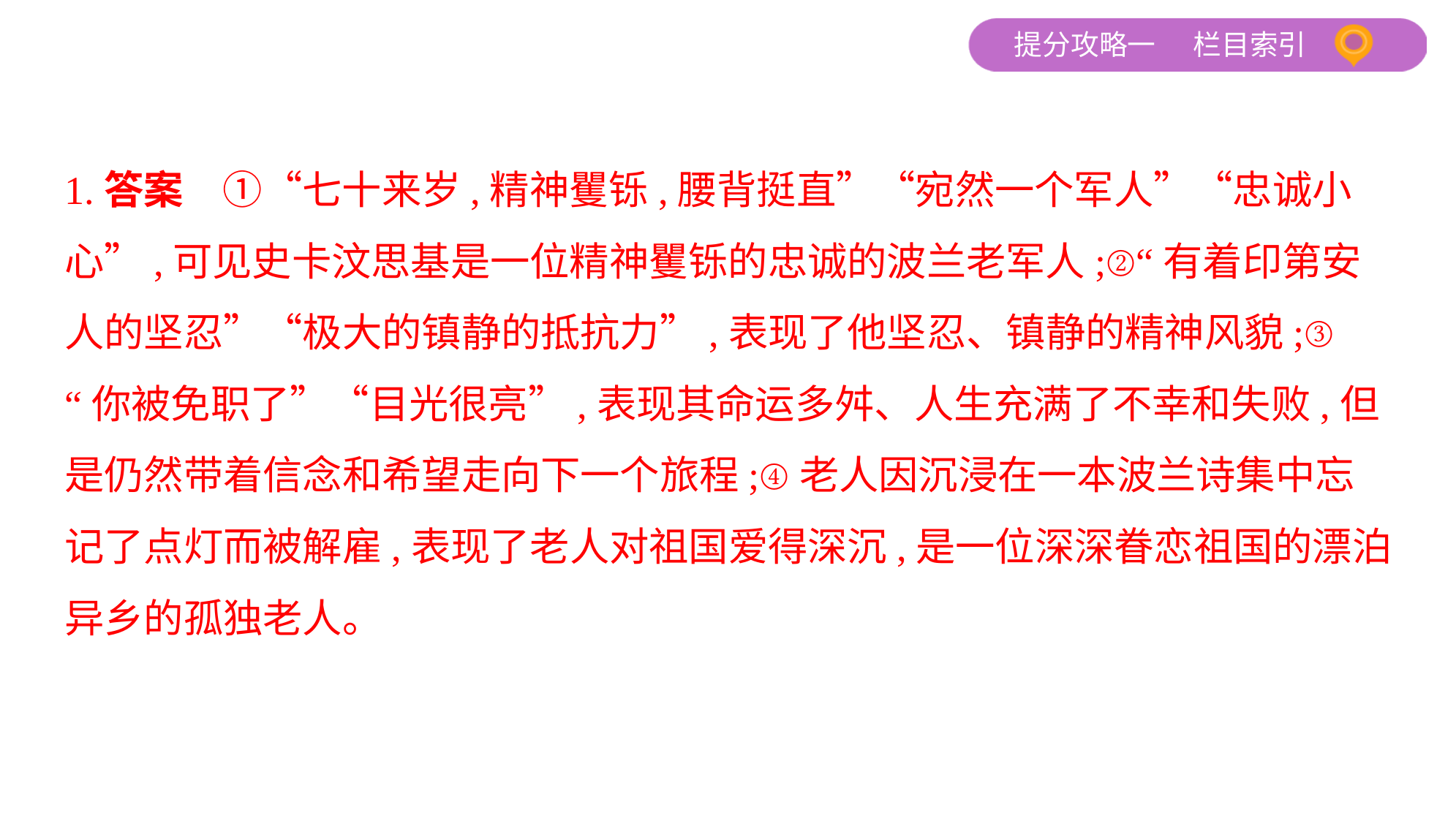

1.答案　①“七十来岁,精神矍铄,腰背挺直”“宛然一个军人”“忠诚小
心”,可见史卡汶思基是一位精神矍铄的忠诚的波兰老军人;②“有着印第安
人的坚忍”“极大的镇静的抵抗力”,表现了他坚忍、镇静的精神风貌;③
“你被免职了”“目光很亮”,表现其命运多舛、人生充满了不幸和失败,但
是仍然带着信念和希望走向下一个旅程;④老人因沉浸在一本波兰诗集中忘
记了点灯而被解雇,表现了老人对祖国爱得深沉,是一位深深眷恋祖国的漂泊
异乡的孤独老人。